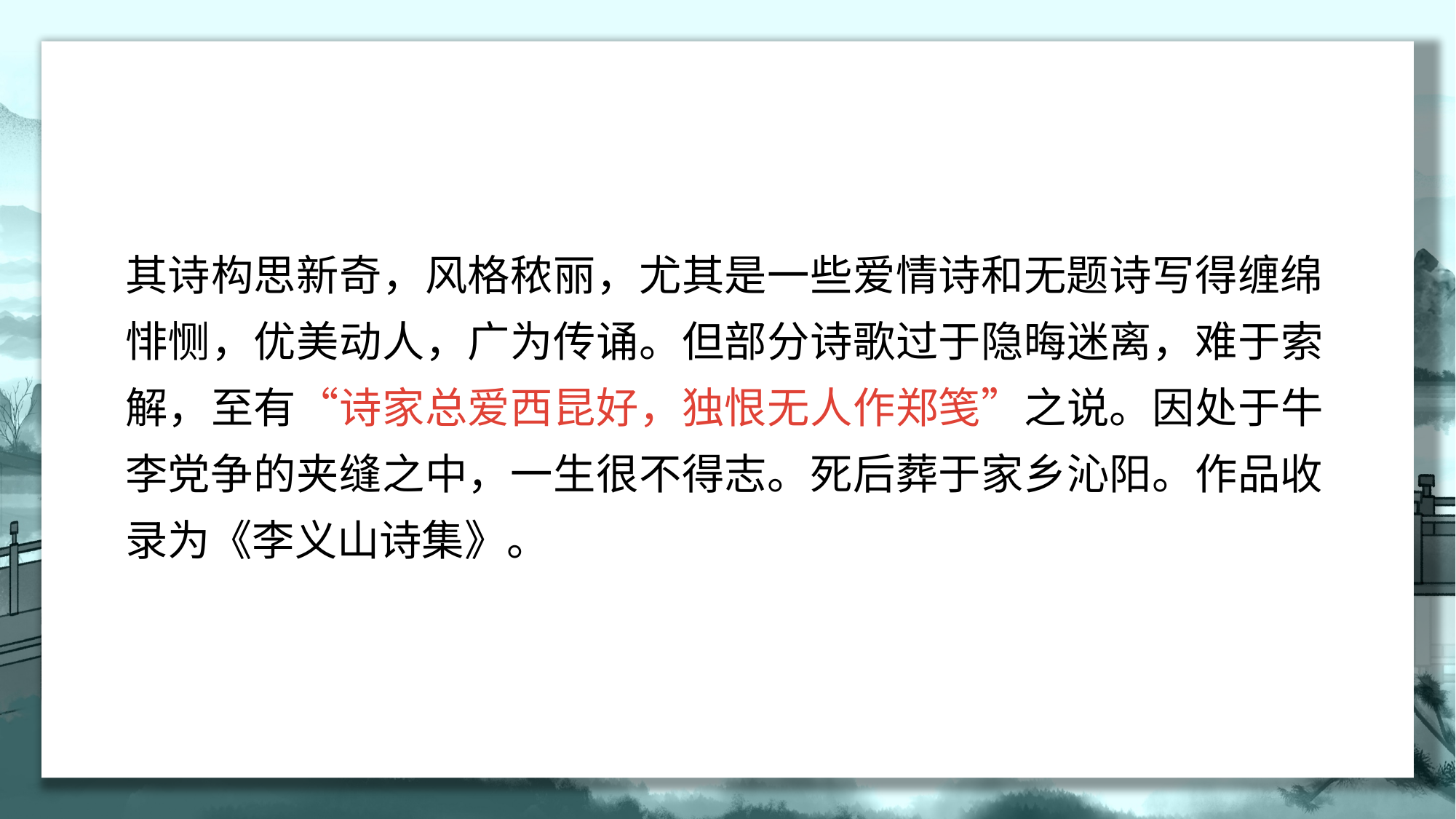

其诗构思新奇，风格秾丽，尤其是一些爱情诗和无题诗写得缠绵悱恻，优美动人，广为传诵。但部分诗歌过于隐晦迷离，难于索解，至有“诗家总爱西昆好，独恨无人作郑笺”之说。因处于牛李党争的夹缝之中，一生很不得志。死后葬于家乡沁阳。作品收录为《李义山诗集》。